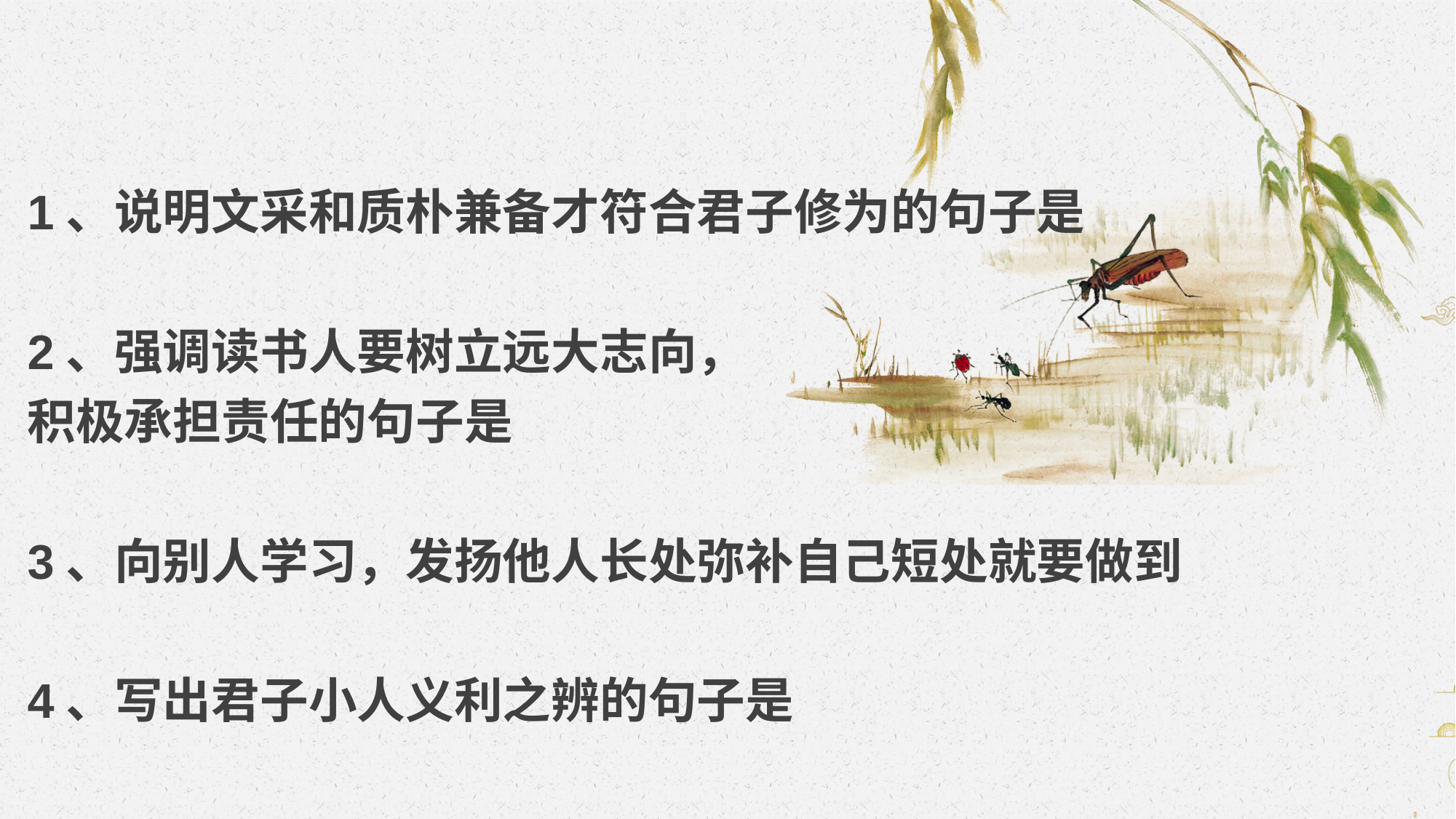

1、说明文采和质朴兼备才符合君子修为的句子是

2、强调读书人要树立远大志向，
积极承担责任的句子是

3、向别人学习，发扬他人长处弥补自己短处就要做到
4、写出君子小人义利之辨的句子是